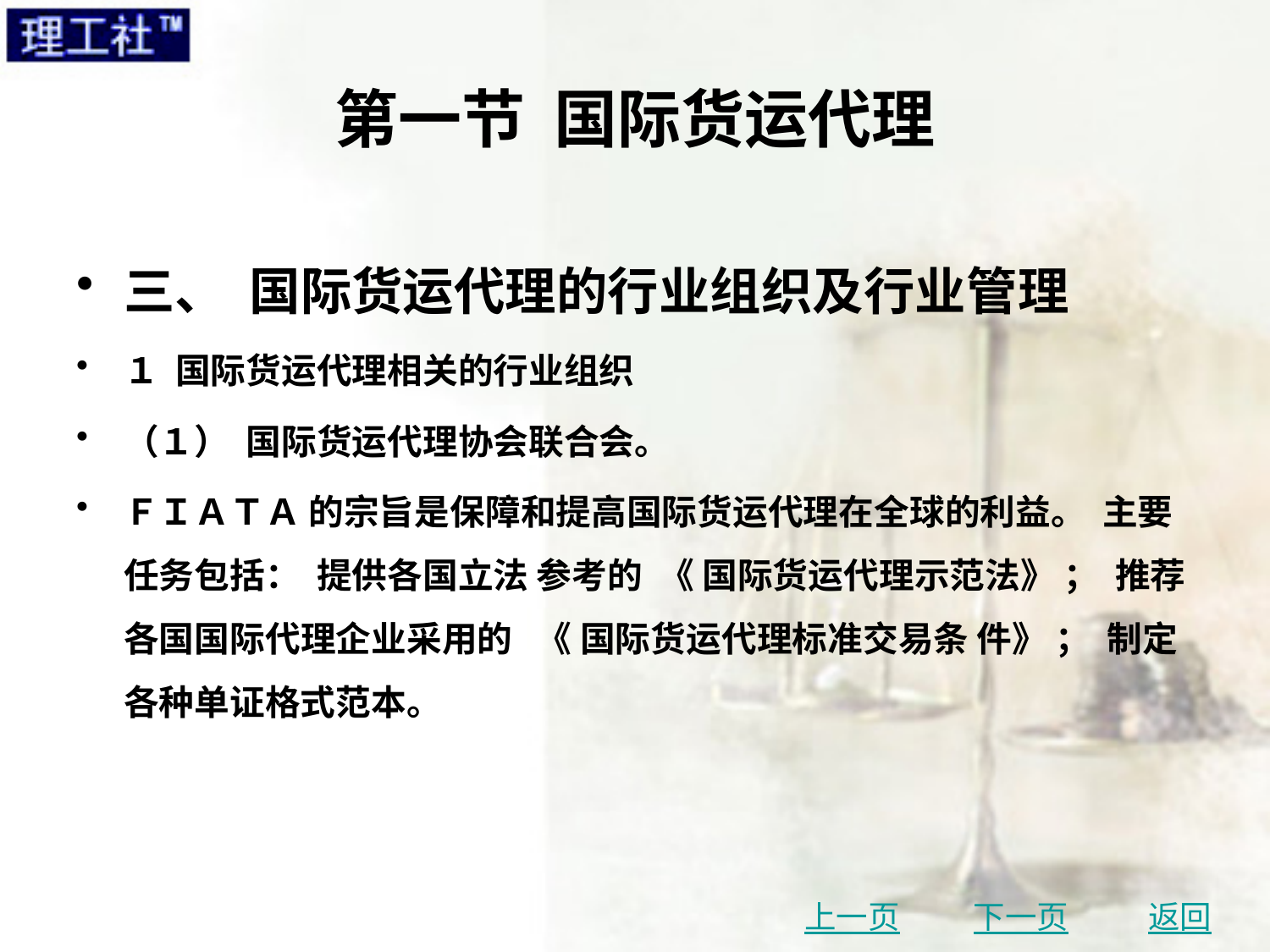

# 第一节  国际货运代理
三、  国际货运代理的行业组织及行业管理
１  国际货运代理相关的行业组织
（１）  国际货运代理协会联合会。
ＦＩＡＴＡ 的宗旨是保障和提高国际货运代理在全球的利益。  主要任务包括：  提供各国立法 参考的  《 国际货运代理示范法》 ；  推荐各国国际代理企业采用的   《 国际货运代理标准交易条 件》 ；  制定各种单证格式范本。
上一页
下一页
返回